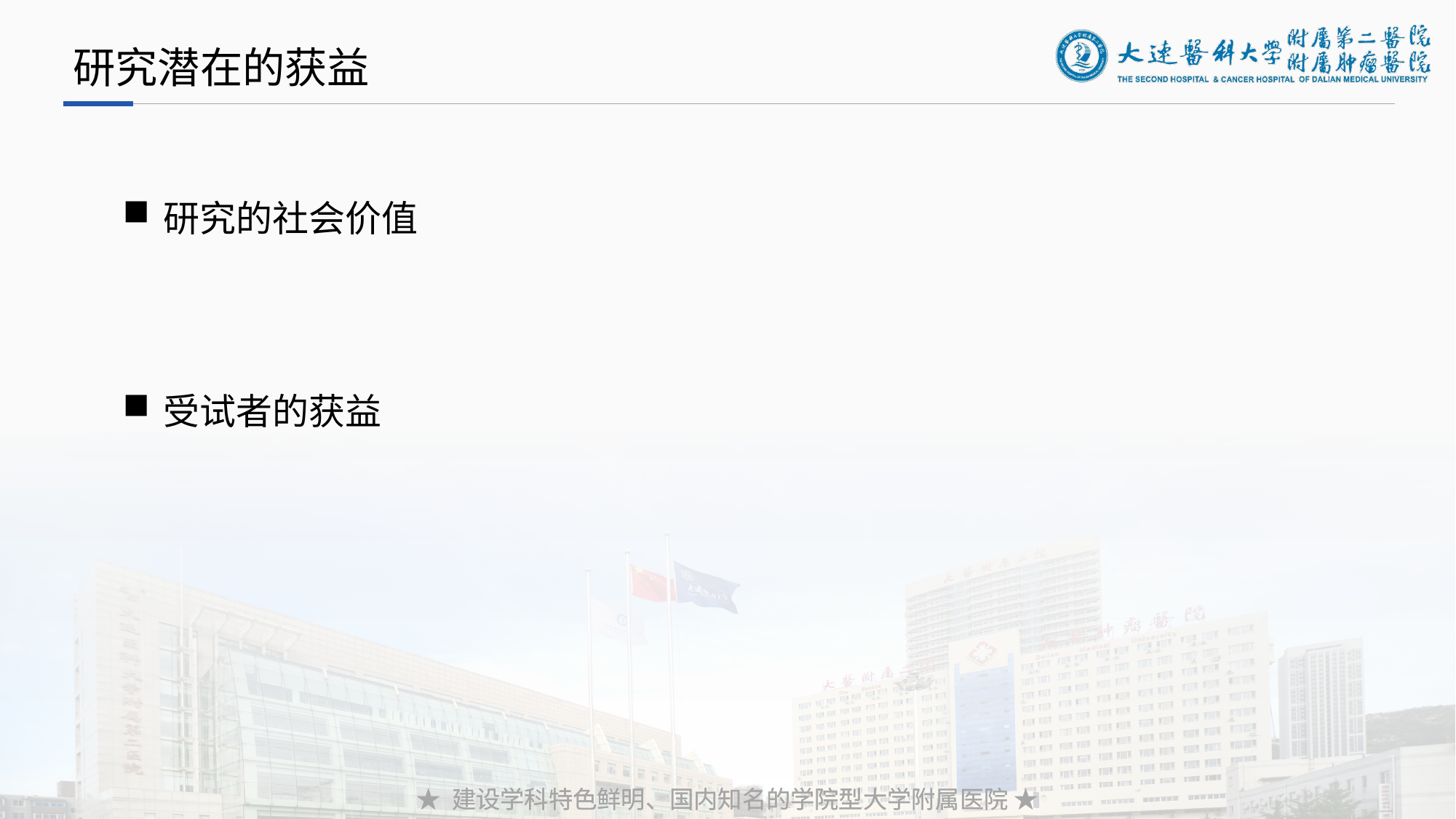

研究潜在的获益
研究的社会价值

受试者的获益

★ 建设学科特色鲜明、国内知名的学院型大学附属医院 ★